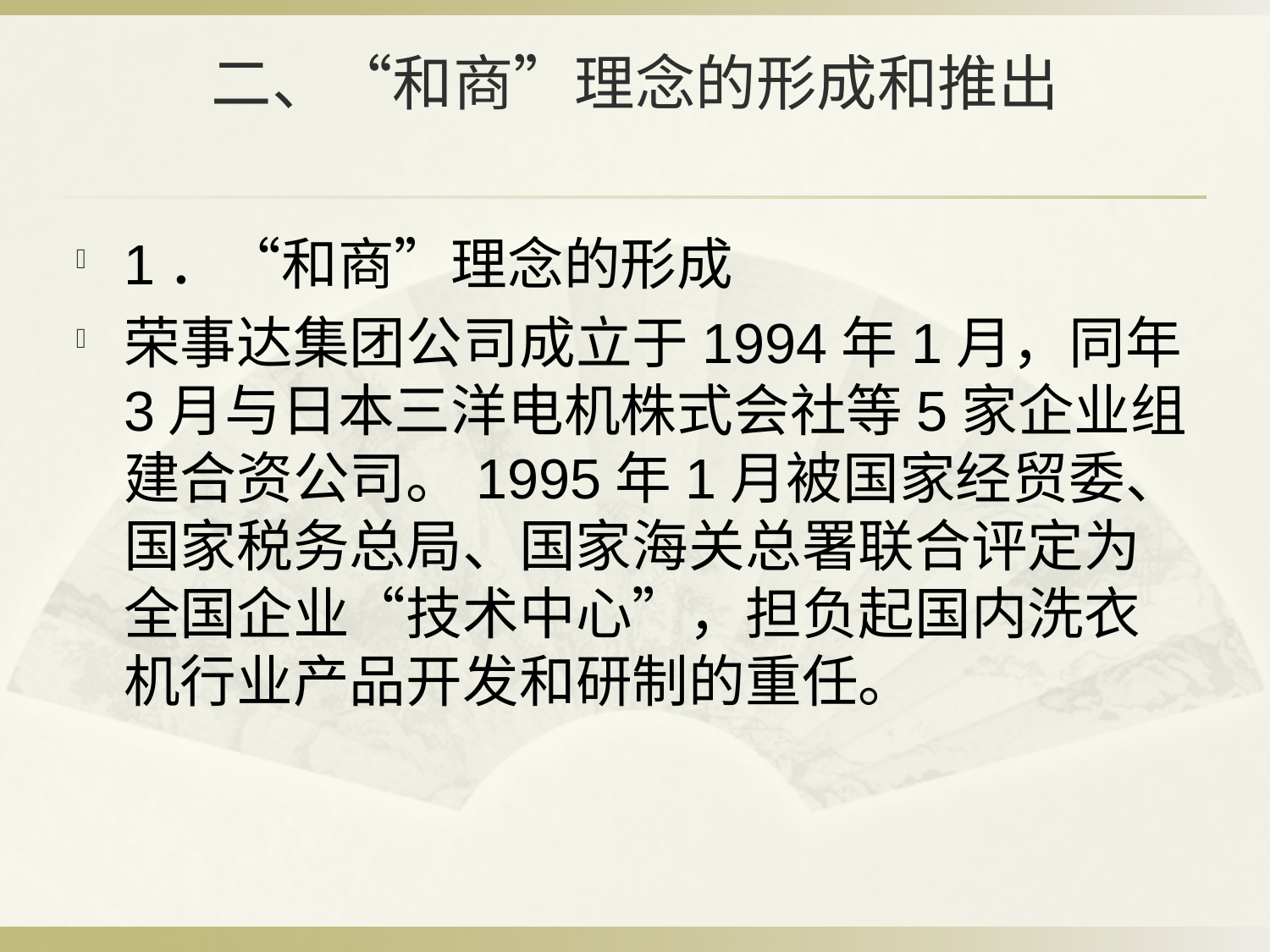

# 二、“和商”理念的形成和推出
1．“和商”理念的形成
荣事达集团公司成立于1994年1月，同年3月与日本三洋电机株式会社等5家企业组建合资公司。1995年1月被国家经贸委、国家税务总局、国家海关总署联合评定为全国企业“技术中心”，担负起国内洗衣机行业产品开发和研制的重任。